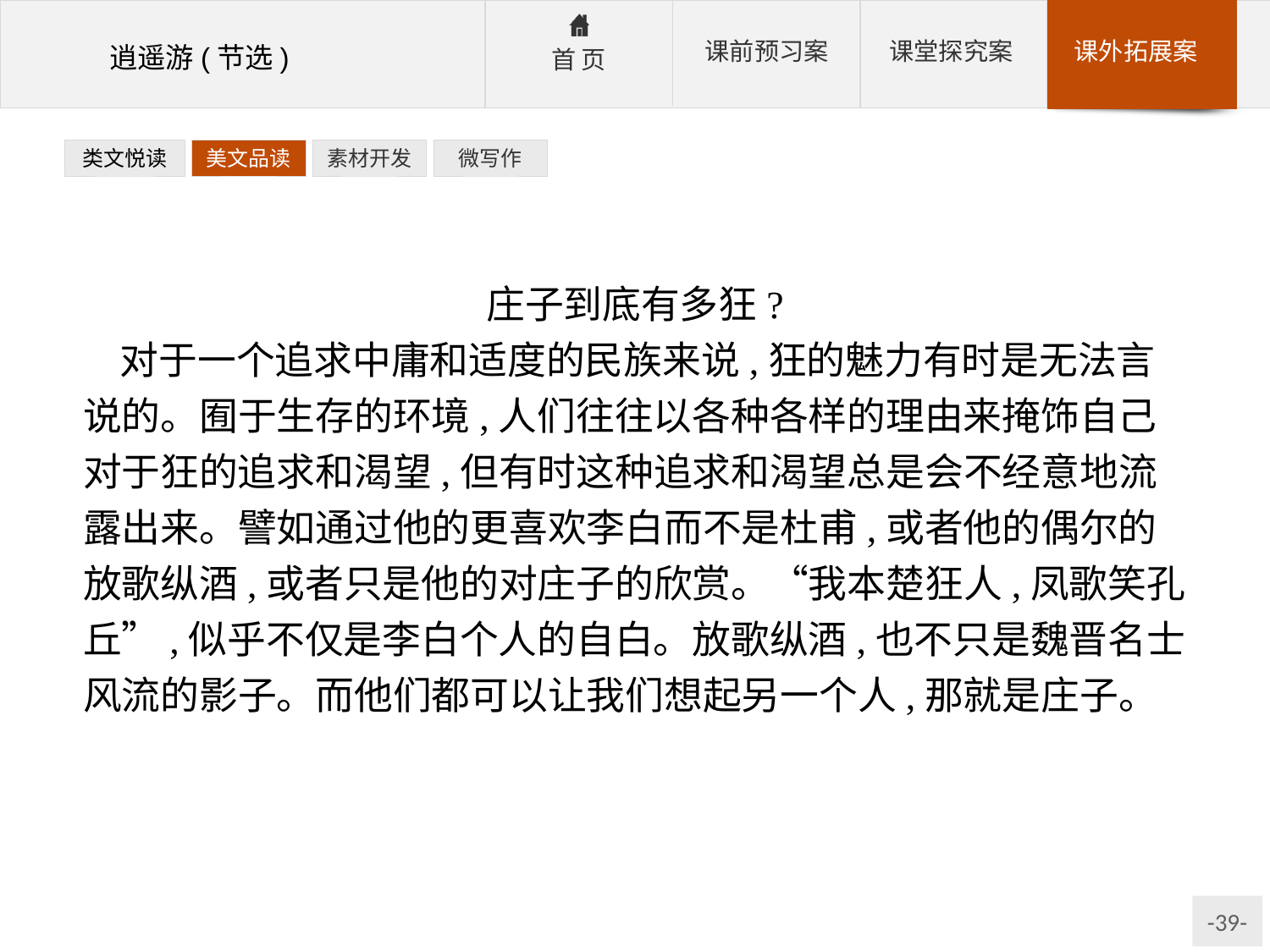

类文悦读
美文品读
素材开发
微写作
庄子到底有多狂?
对于一个追求中庸和适度的民族来说,狂的魅力有时是无法言说的。囿于生存的环境,人们往往以各种各样的理由来掩饰自己对于狂的追求和渴望,但有时这种追求和渴望总是会不经意地流露出来。譬如通过他的更喜欢李白而不是杜甫,或者他的偶尔的放歌纵酒,或者只是他的对庄子的欣赏。“我本楚狂人,凤歌笑孔丘”,似乎不仅是李白个人的自白。放歌纵酒,也不只是魏晋名士风流的影子。而他们都可以让我们想起另一个人,那就是庄子。